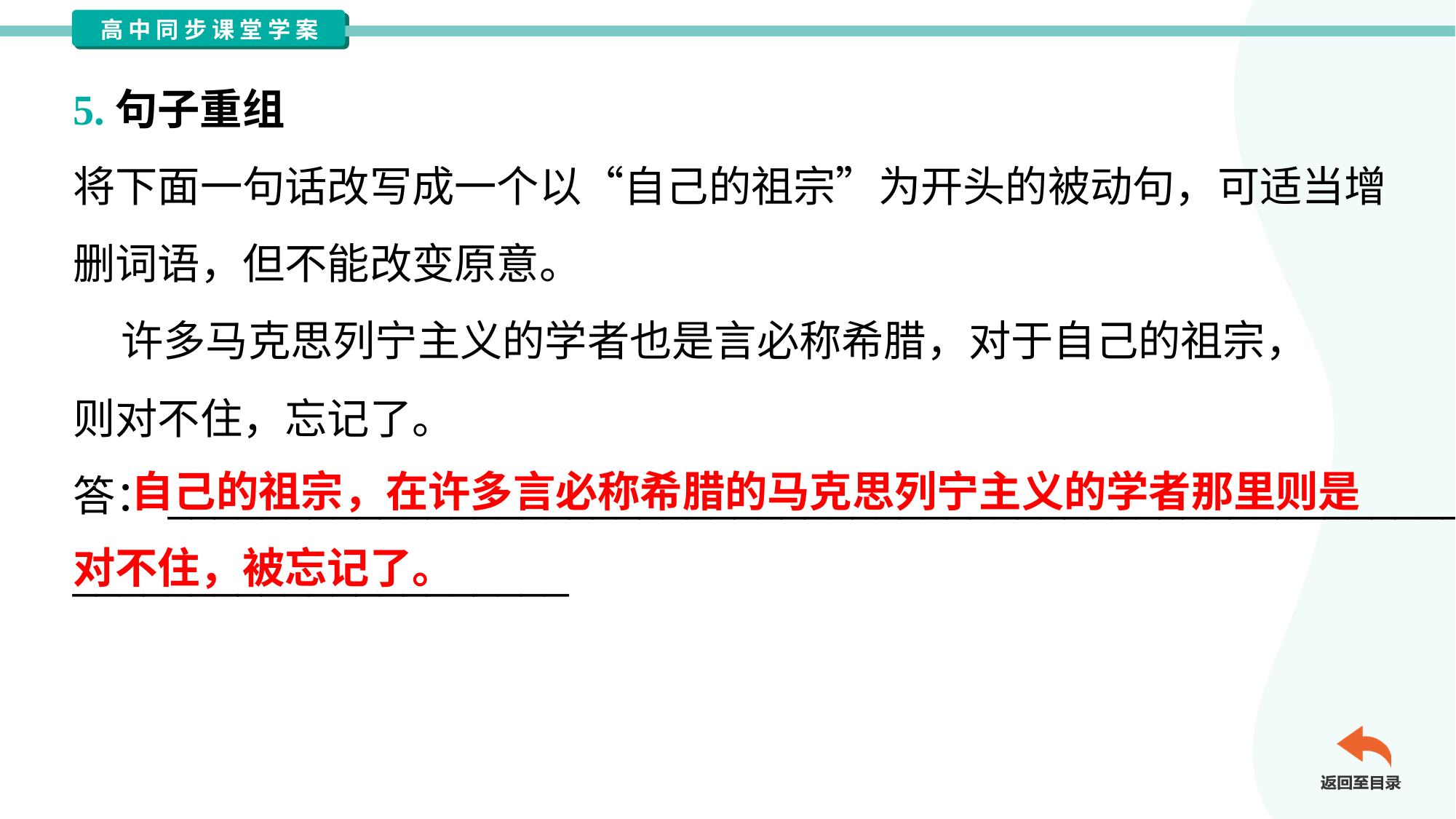

5.句子重组
将下面一句话改写成一个以“自己的祖宗”为开头的被动句，可适当增
删词语，但不能改变原意。
    许多马克思列宁主义的学者也是言必称希腊，对于自己的祖宗，
则对不住，忘记了。
答：_________________________________________________________
_____________________
     自己的祖宗，在许多言必称希腊的马克思列宁主义的学者那里则是对不住，被忘记了。